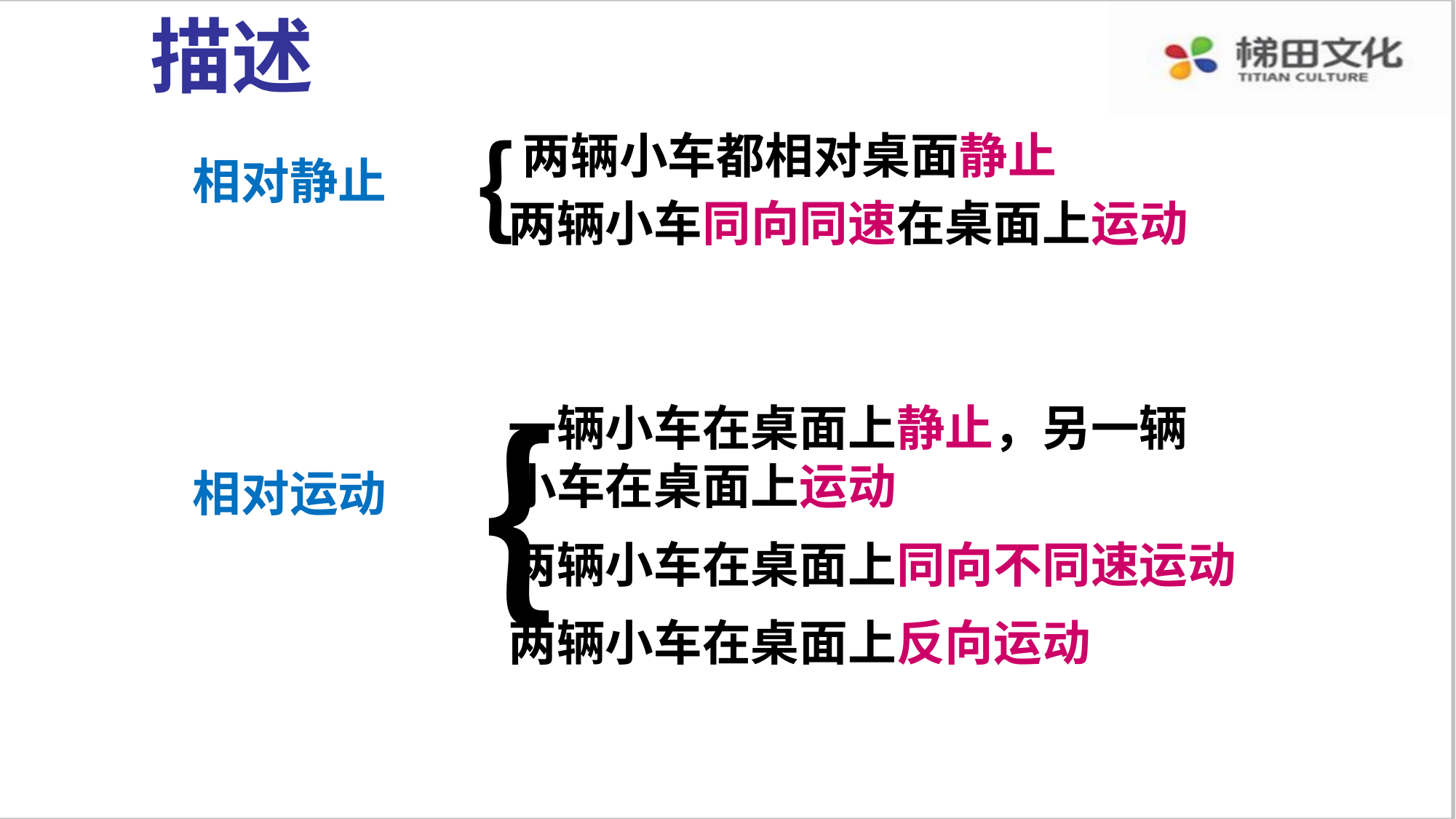

描述
｛
 两辆小车都相对桌面静止
相对静止
两辆小车同向同速在桌面上运动
｛
一辆小车在桌面上静止，另一辆
小车在桌面上运动
相对运动
两辆小车在桌面上同向不同速运动
两辆小车在桌面上反向运动